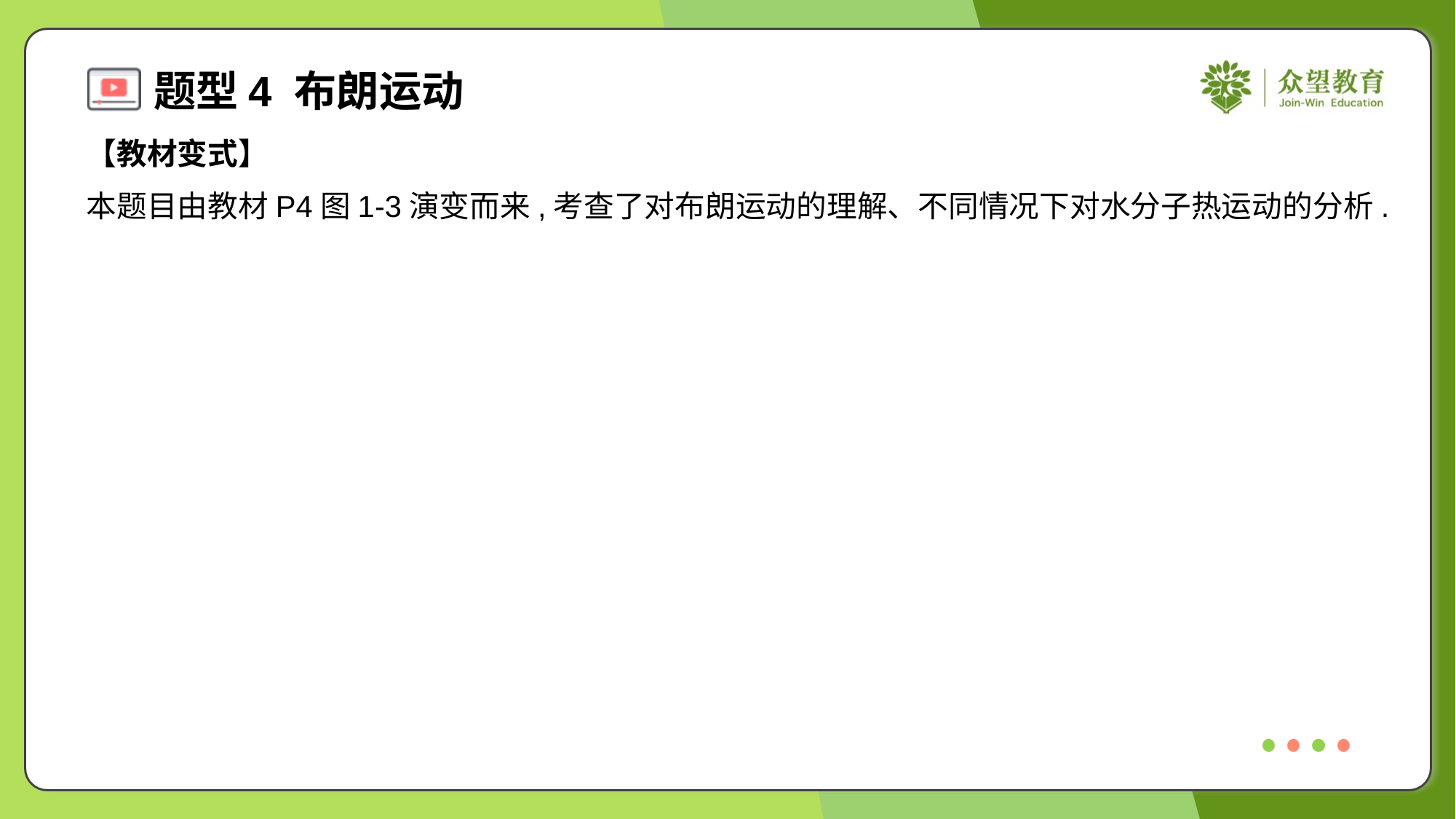

【教材变式】
本题目由教材P4图1-3演变而来,考查了对布朗运动的理解、不同情况下对水分子热运动的分析.